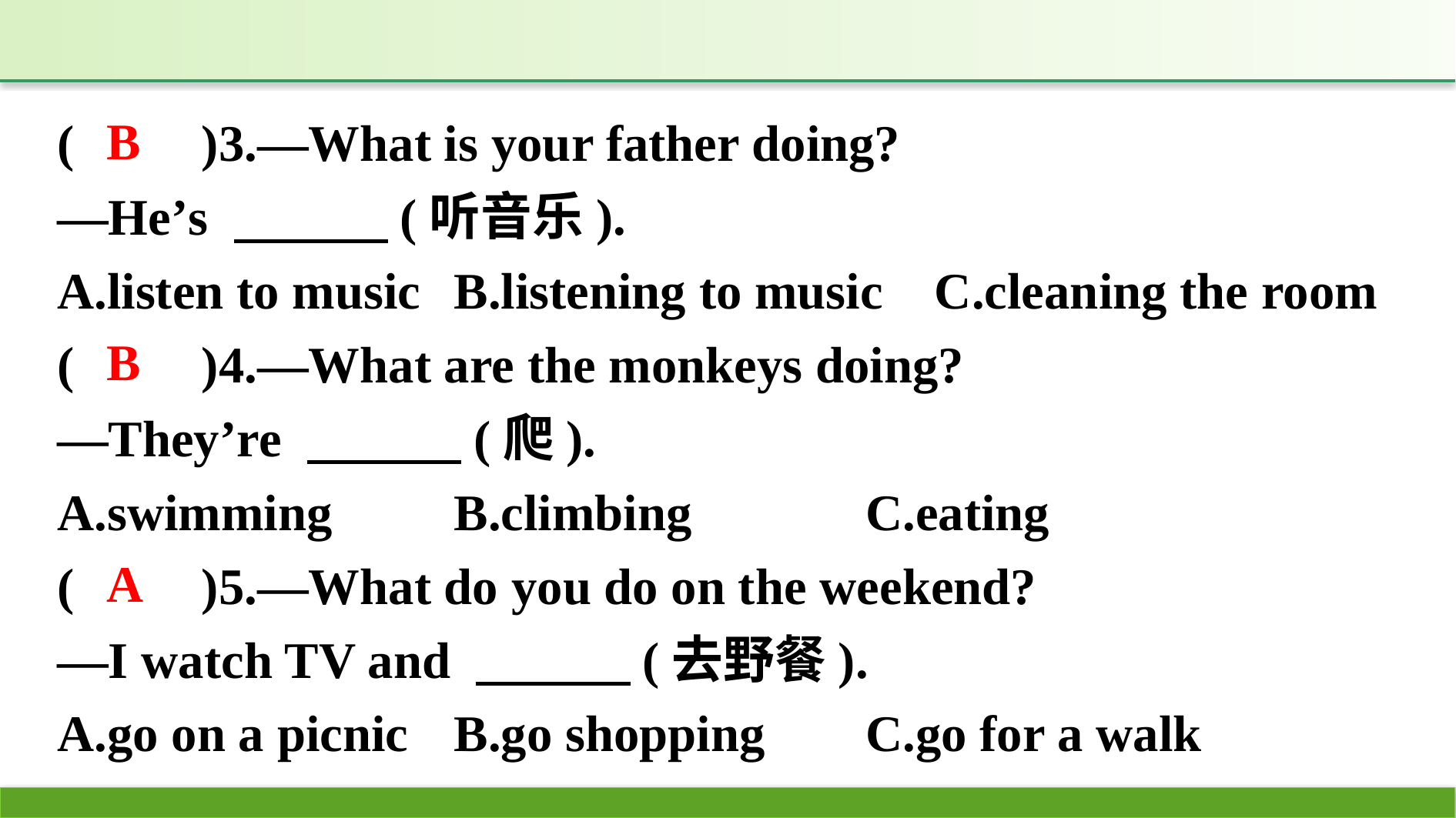

(　　)3.—What is your father doing?
—He’s 　　　(听音乐).
A.listen to music	B.listening to music    C.cleaning the room
(　　)4.—What are the monkeys doing?
—They’re 　　　(爬).
A.swimming	B.climbing		C.eating
(　　)5.—What do you do on the weekend?
—I watch TV and 　　　(去野餐).
A.go on a picnic	B.go shopping	C.go for a walk
B
B
A